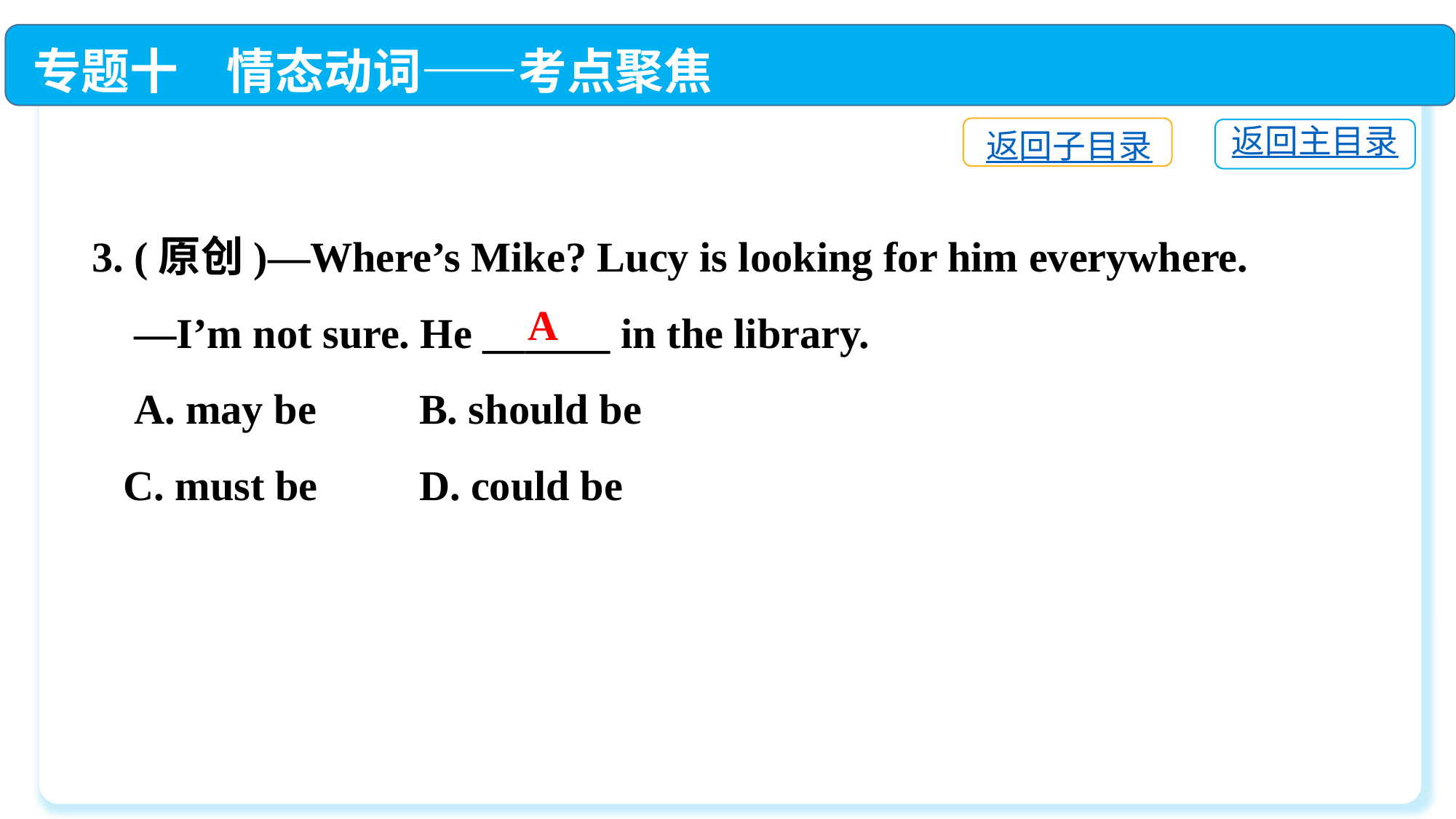

专题十　情态动词——考点聚焦

返回子目录
返回主目录
3. (原创)—Where’s Mike? Lucy is looking for him everywhere.
    —I’m not sure. He ______ in the library.
    A. may be　	B. should be
   C. must be　	D. could be

A